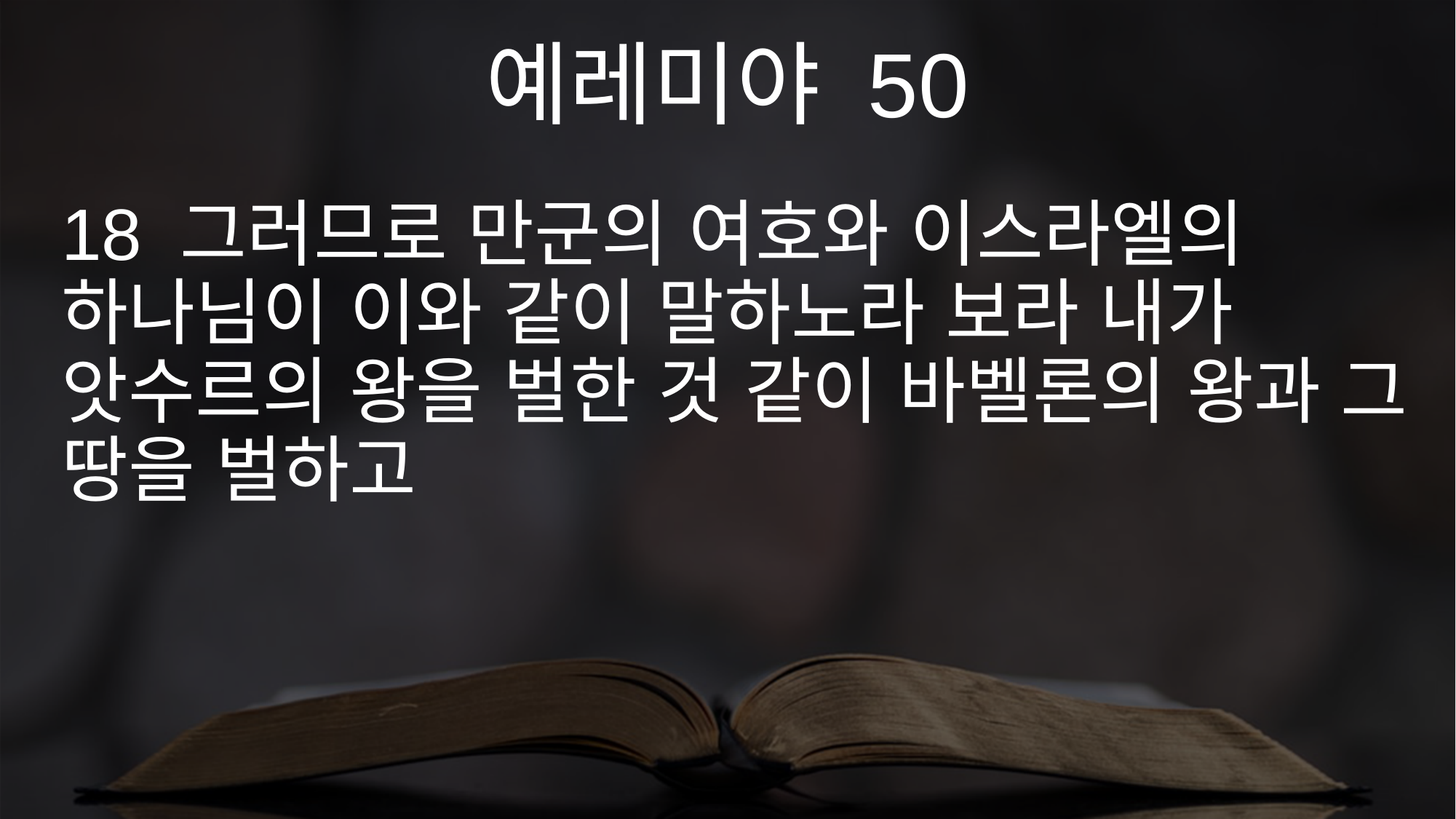

예레미야 50
18 그러므로 만군의 여호와 이스라엘의 하나님이 이와 같이 말하노라 보라 내가 앗수르의 왕을 벌한 것 같이 바벨론의 왕과 그 땅을 벌하고